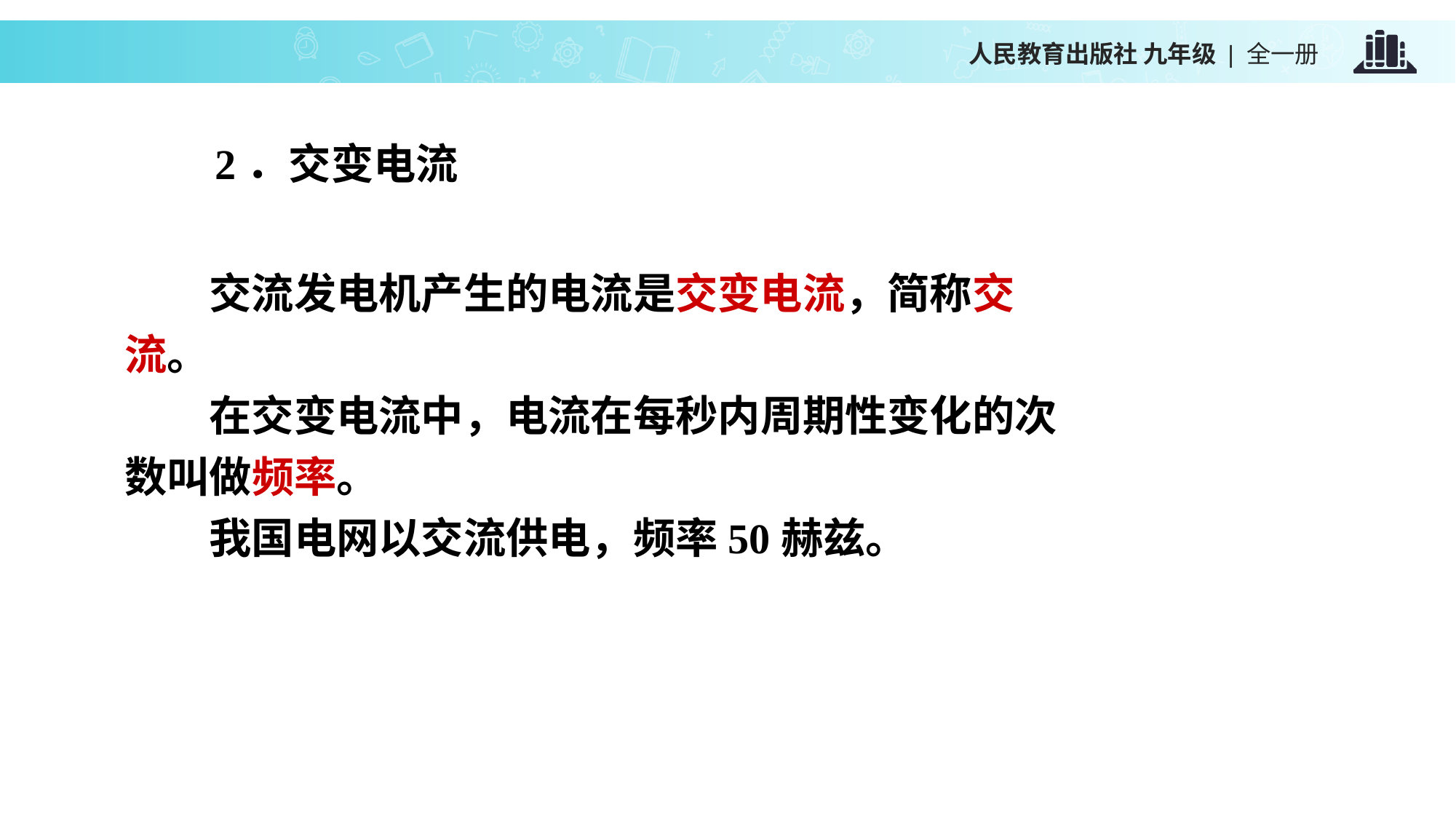

2．交变电流
　　交流发电机产生的电流是交变电流，简称交流。
　　在交变电流中，电流在每秒内周期性变化的次数叫做频率。
　　我国电网以交流供电，频率50赫兹。